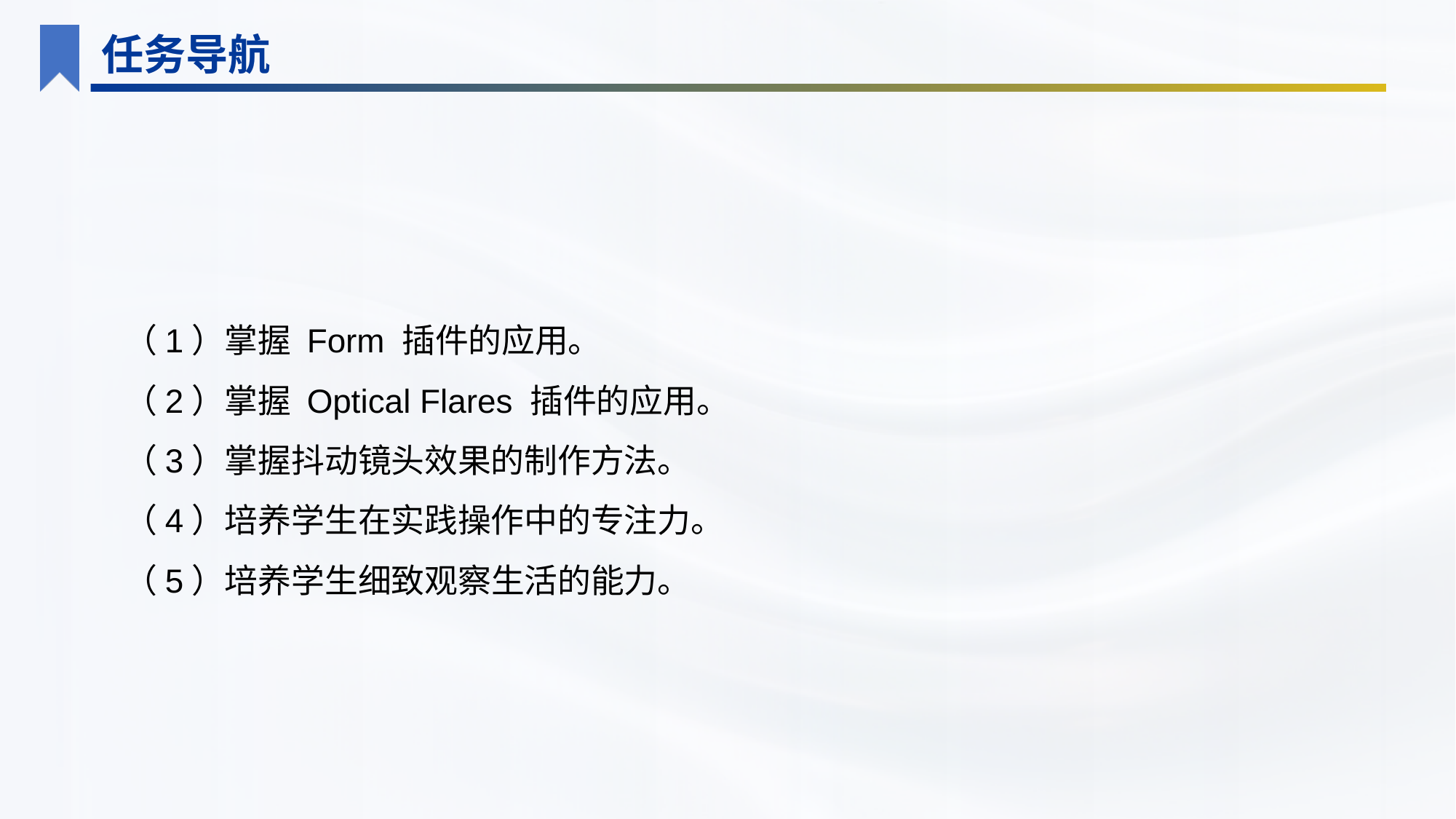

任务导航
（1）掌握 Form 插件的应用。
（2）掌握 Optical Flares 插件的应用。
（3）掌握抖动镜头效果的制作方法。
（4）培养学生在实践操作中的专注力。
（5）培养学生细致观察生活的能力。